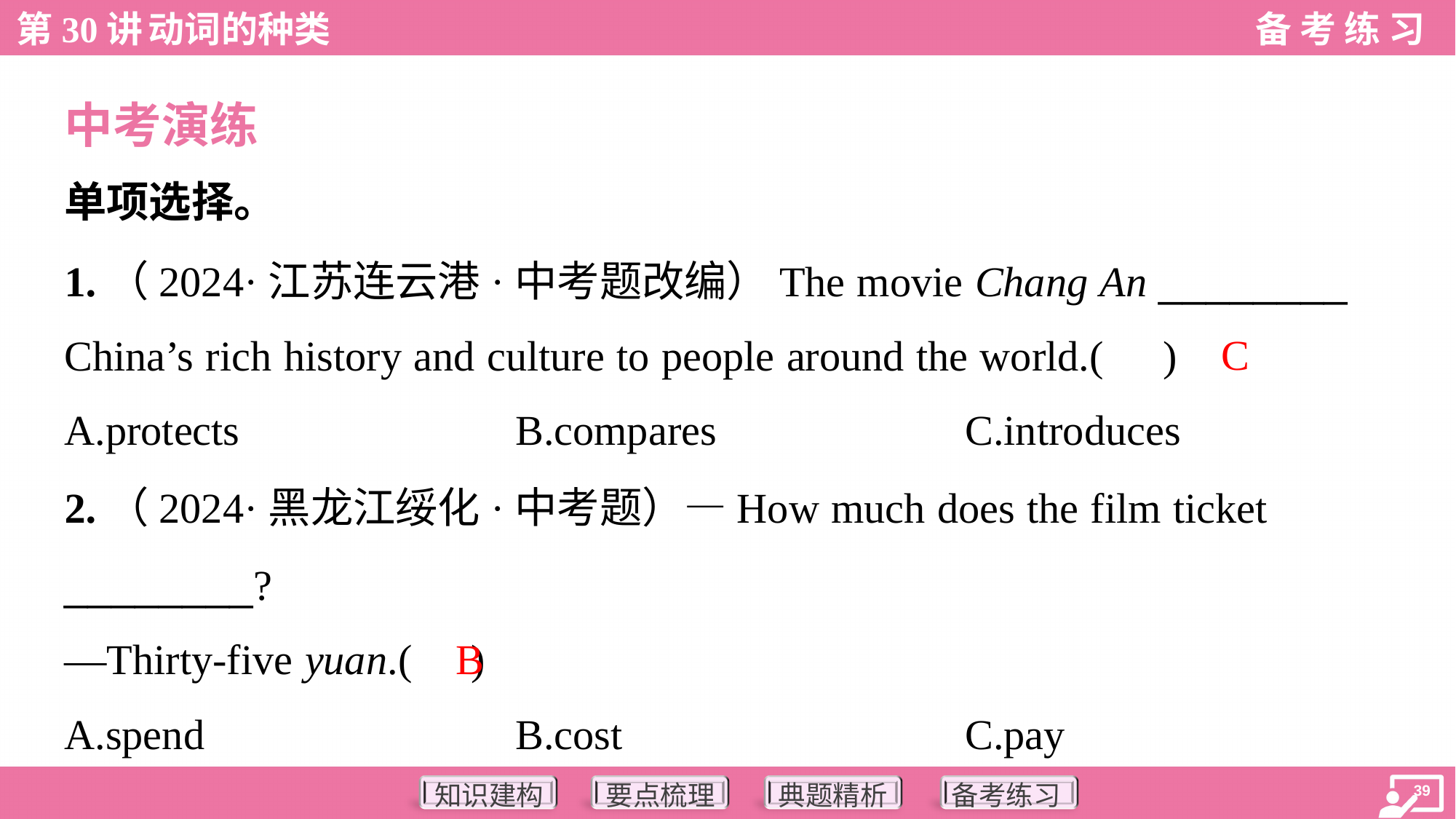

中考演练
单项选择。
1.（2024·江苏连云港·中考题改编）The movie Chang An ________
China’s rich history and culture to people around the world.(     )
C
A.protects	B.compares	C.introduces
2.（2024·黑龙江绥化·中考题）—How much does the film ticket
________?
—Thirty-five yuan.(     )
B
A.spend	B.cost	C.pay